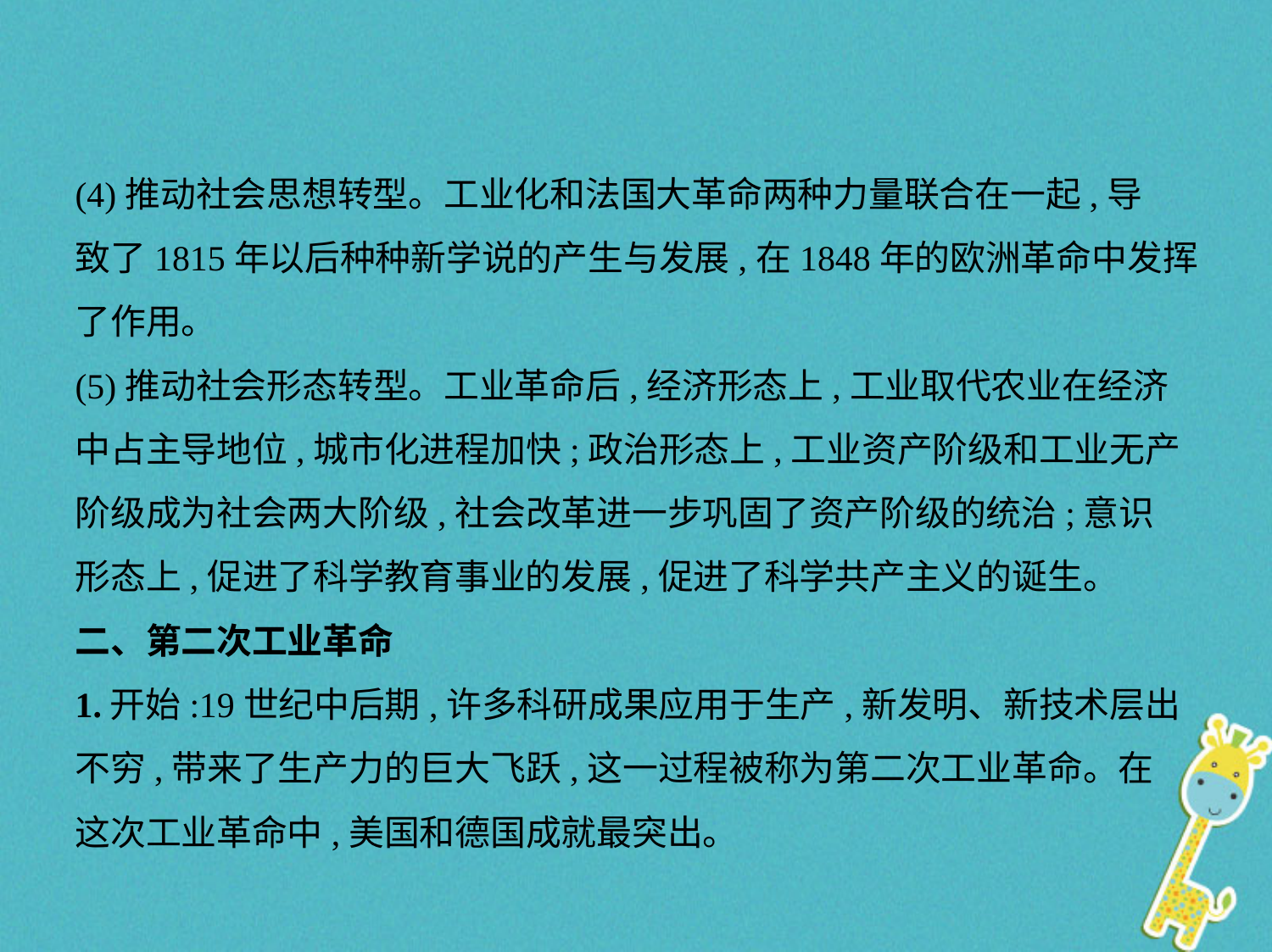

(4)推动社会思想转型。工业化和法国大革命两种力量联合在一起,导
致了1815年以后种种新学说的产生与发展,在1848年的欧洲革命中发挥
了作用。
(5)推动社会形态转型。工业革命后,经济形态上,工业取代农业在经济
中占主导地位,城市化进程加快;政治形态上,工业资产阶级和工业无产
阶级成为社会两大阶级,社会改革进一步巩固了资产阶级的统治;意识
形态上,促进了科学教育事业的发展,促进了科学共产主义的诞生。
二、第二次工业革命
1.开始:19世纪中后期,许多科研成果应用于生产,新发明、新技术层出
不穷,带来了生产力的巨大飞跃,这一过程被称为第二次工业革命。在
这次工业革命中,美国和德国成就最突出。